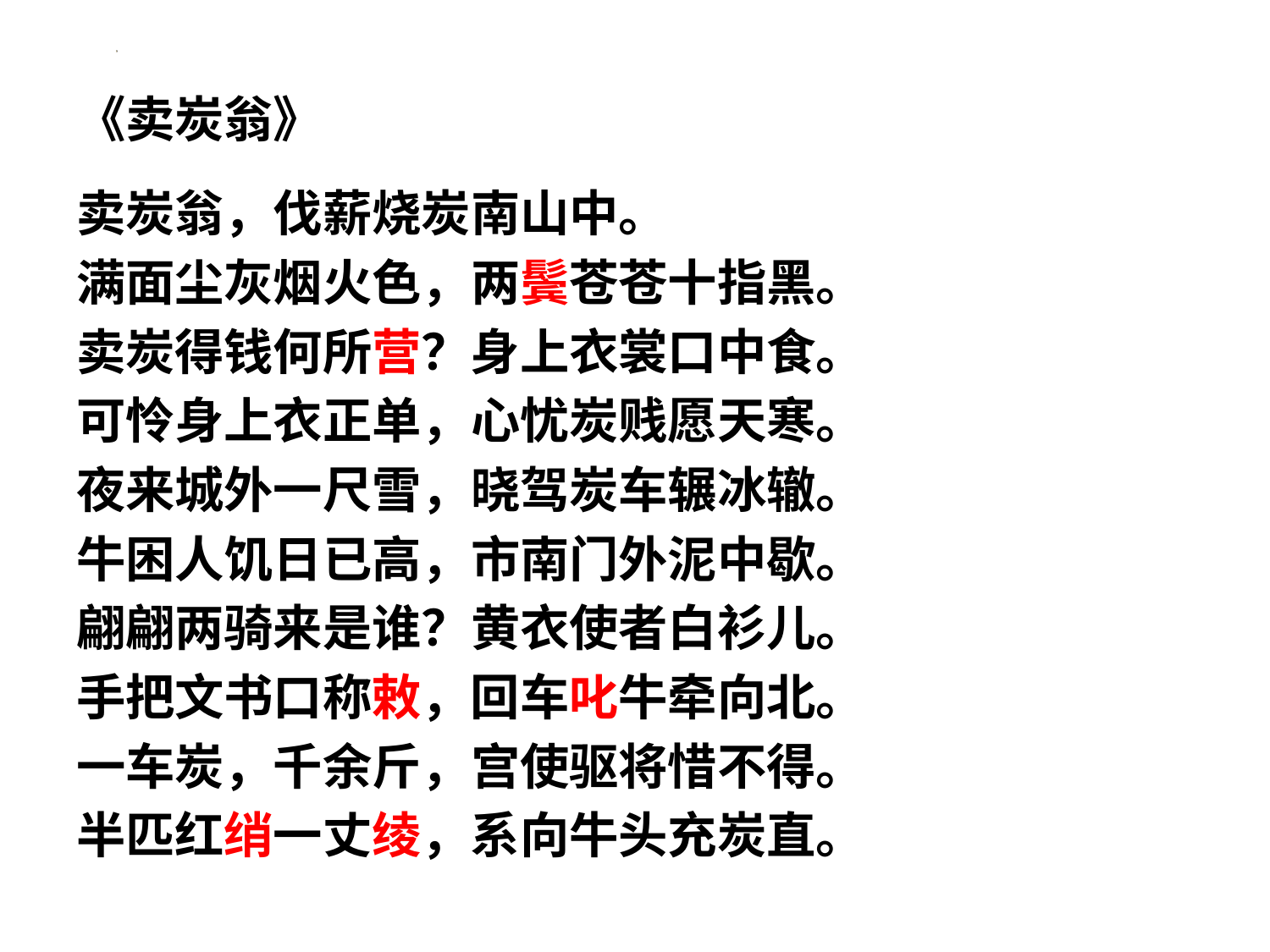

《卖炭翁》
卖炭翁，伐薪烧炭南山中。
满面尘灰烟火色，两鬓苍苍十指黑。
卖炭得钱何所营？身上衣裳口中食。
可怜身上衣正单，心忧炭贱愿天寒。
夜来城外一尺雪，晓驾炭车辗冰辙。
牛困人饥日已高，市南门外泥中歇。
翩翩两骑来是谁？黄衣使者白衫儿。
手把文书口称敕，回车叱牛牵向北。
一车炭，千余斤，宫使驱将惜不得。
半匹红绡一丈绫，系向牛头充炭直。